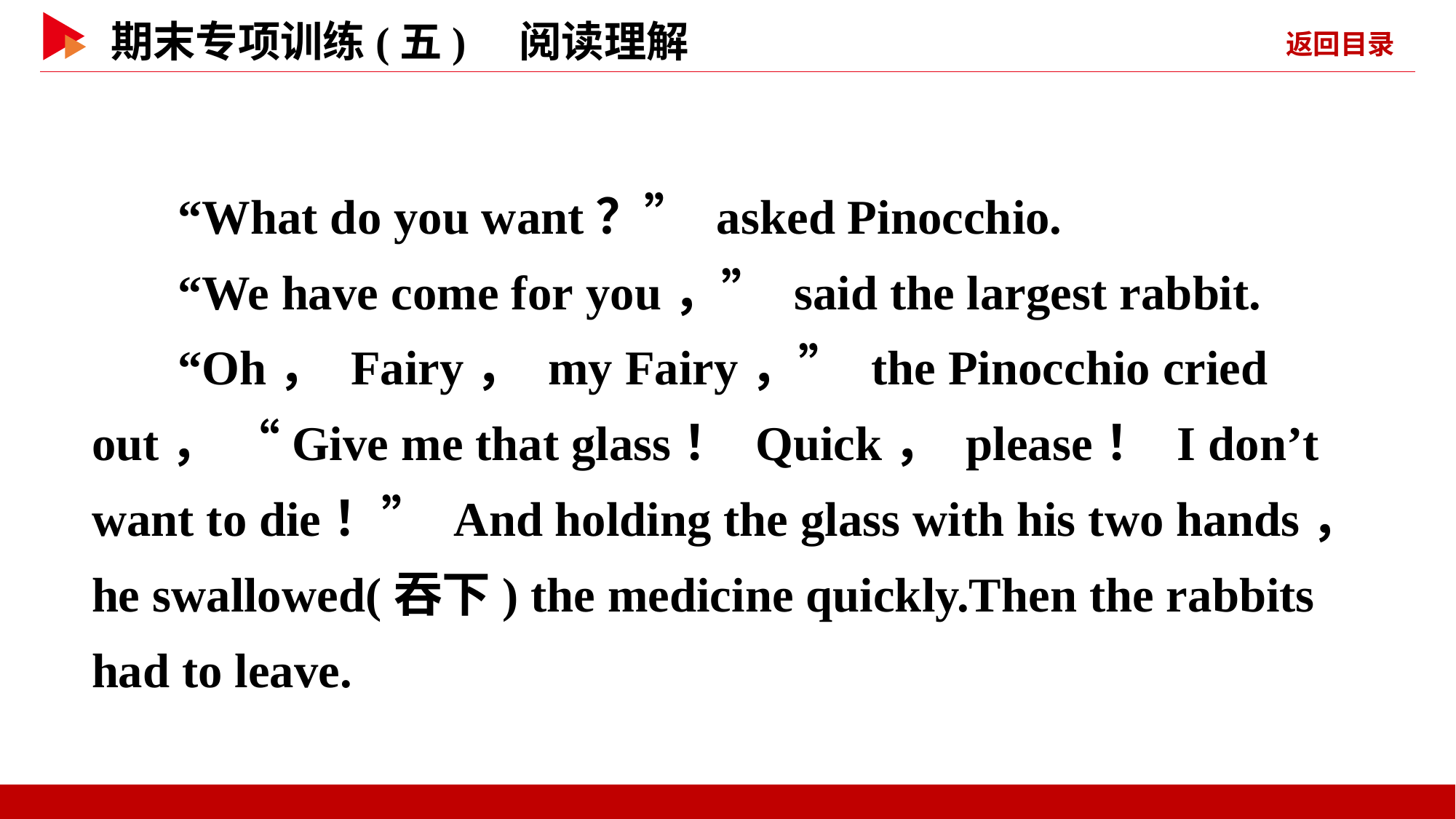

“What do you want？” asked Pinocchio.
“We have come for you，” said the largest rabbit.
“Oh， Fairy， my Fairy，” the Pinocchio cried out， “Give me that glass！ Quick， please！ I don’t want to die！” And holding the glass with his two hands， he swallowed(吞下) the medicine quickly.Then the rabbits had to leave.